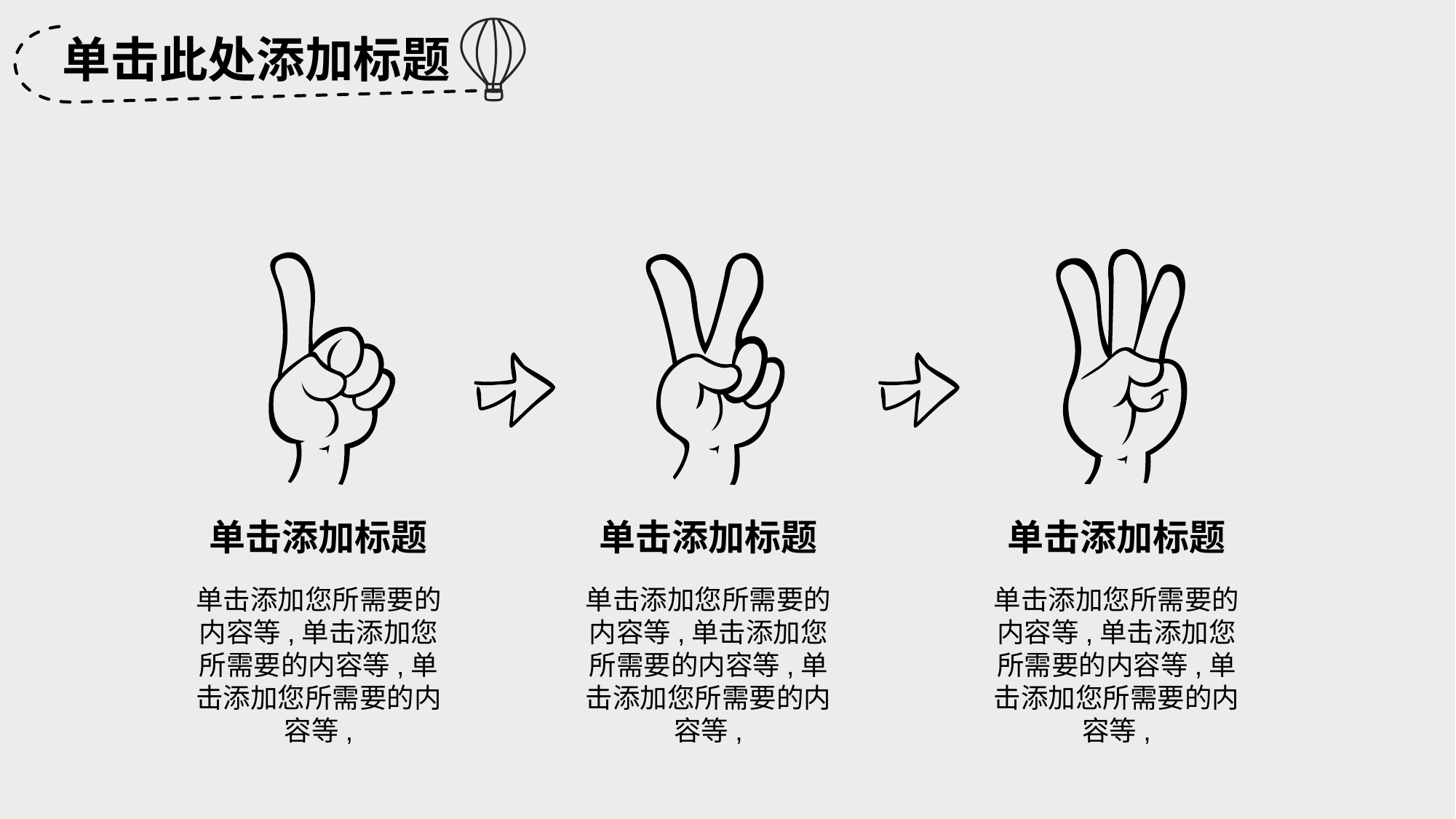

单击此处添加标题

单击添加标题
单击添加标题
单击添加标题
单击添加您所需要的内容等,单击添加您所需要的内容等,单击添加您所需要的内容等,
单击添加您所需要的内容等,单击添加您所需要的内容等,单击添加您所需要的内容等,
单击添加您所需要的内容等,单击添加您所需要的内容等,单击添加您所需要的内容等,